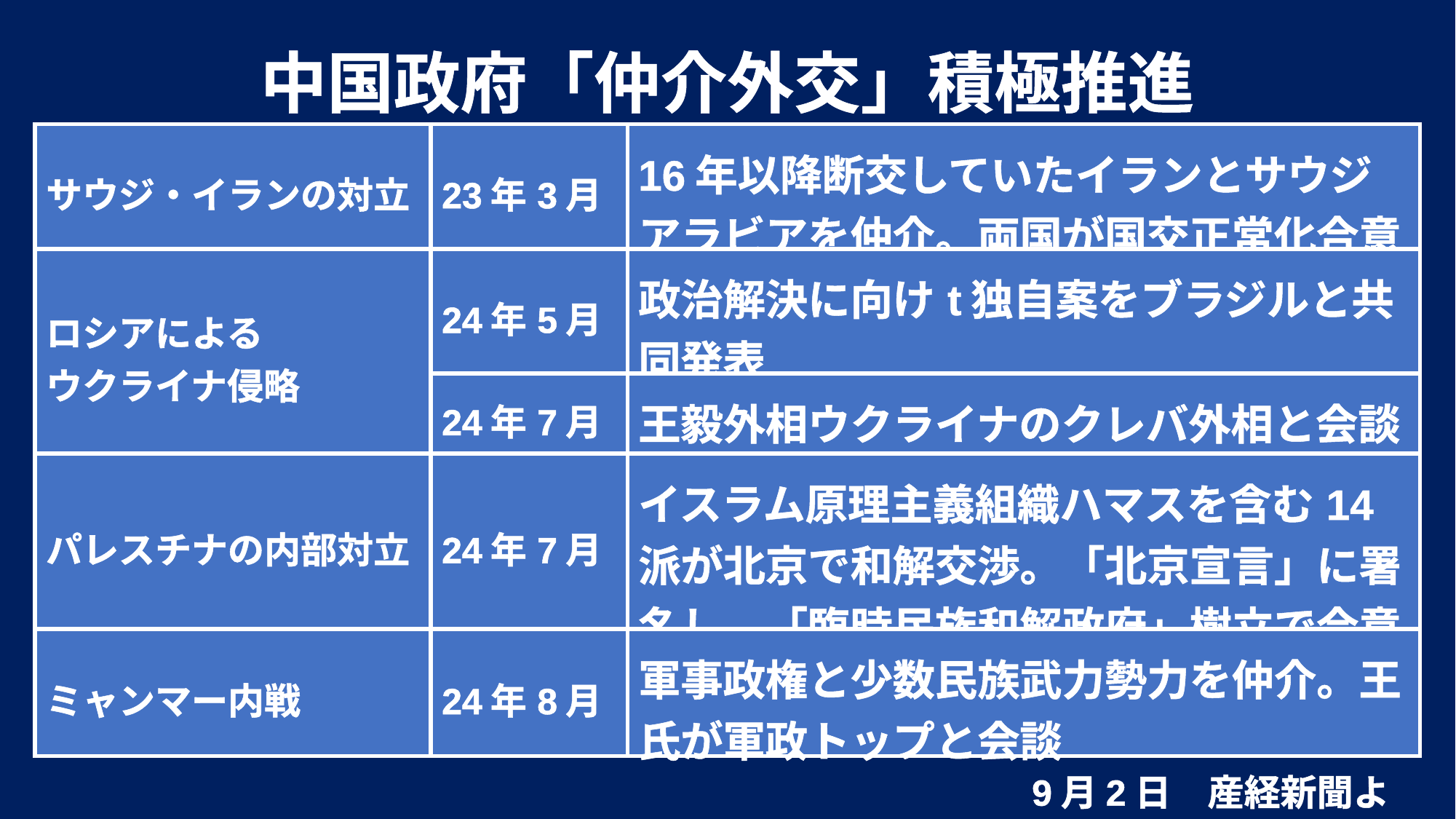

中国政府「仲介外交」積極推進
| サウジ・イランの対立 | 23年3月 | 16年以降断交していたイランとサウジアラビアを仲介。両国が国交正常化合意 |
| --- | --- | --- |
| ロシアによる ウクライナ侵略 | 24年5月 | 政治解決に向けt独自案をブラジルと共同発表 |
|  | 24年7月 | 王毅外相ウクライナのクレバ外相と会談 |
| パレスチナの内部対立 | 24年7月 | イスラム原理主義組織ハマスを含む14派が北京で和解交渉。「北京宣言」に署名し、「臨時民族和解政府」樹立で合意 |
| ミャンマー内戦 | 24年8月 | 軍事政権と少数民族武力勢力を仲介。王氏が軍政トップと会談 |
9月2日　産経新聞より